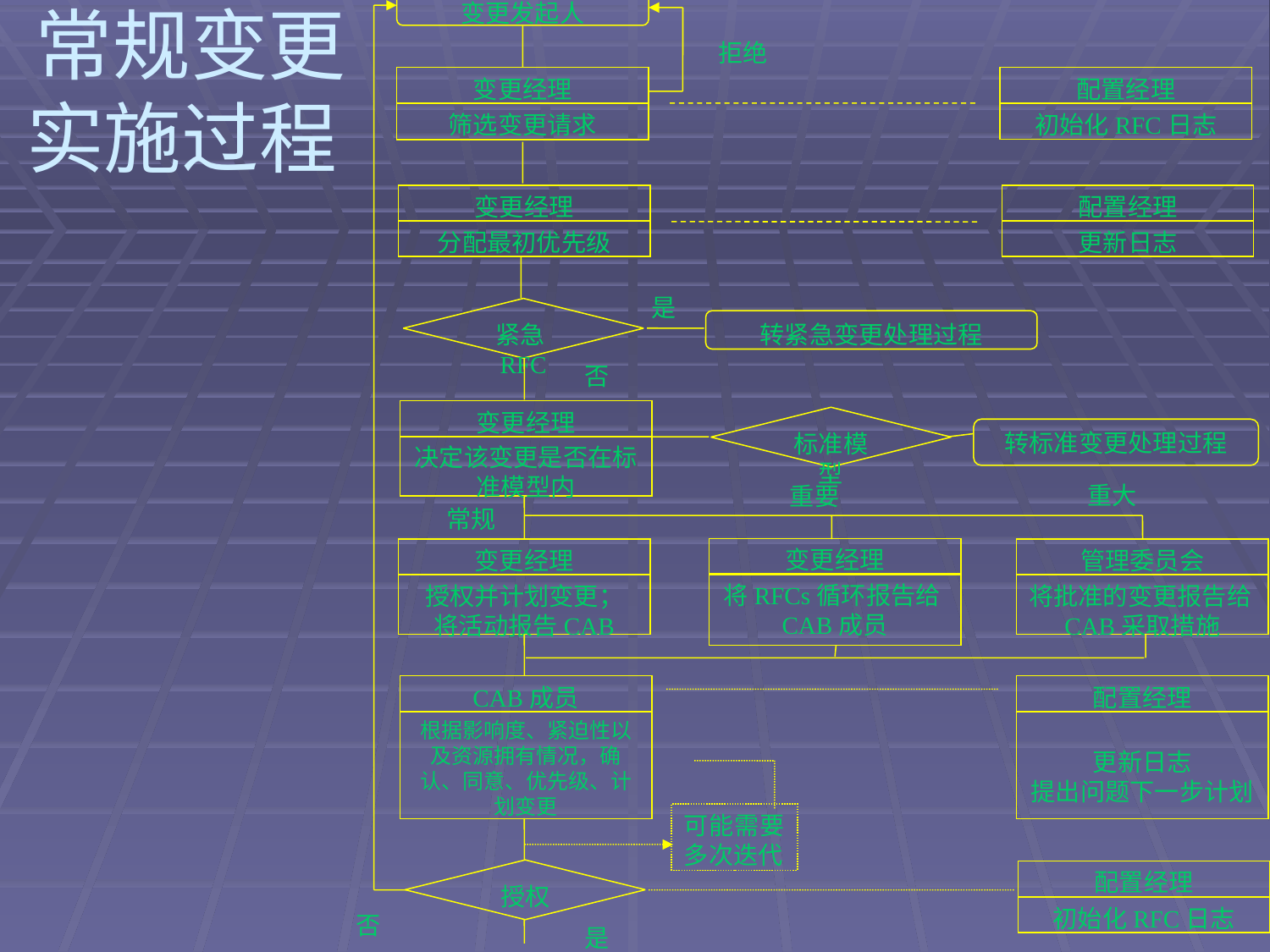

变更发起人

拒绝
变更经理
配置经理

初始化RFC日志
筛选变更请求

变更经理
分配最初优先级
配置经理
更新日志

是
紧急RFC
转紧急变更处理过程

否

变更经理
标准模型
转标准变更处理过程

决定该变更是否在标准模型内

重大
重要

常规

变更经理
变更经理
管理委员会
将RFCs循环报告给CAB成员
授权并计划变更；
将活动报告CAB
将批准的变更报告给CAB采取措施

CAB成员
配置经理

根据影响度、紧迫性以及资源拥有情况，确认、同意、优先级、计划变更

更新日志
提出问题下一步计划

可能需要多次迭代

授权
配置经理

初始化RFC日志
是

# 常规变更实施过程
否